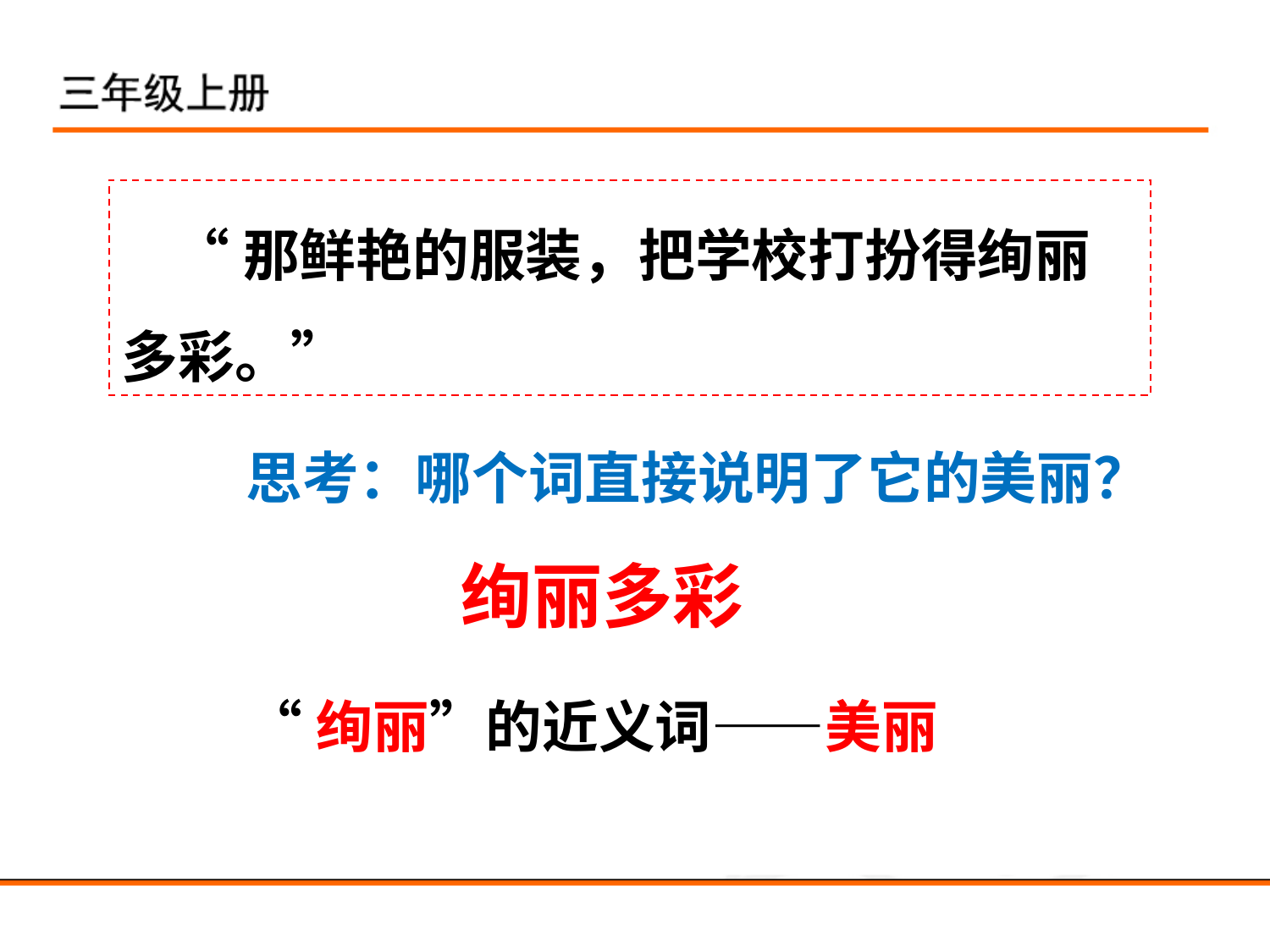

“那鲜艳的服装，把学校打扮得绚丽多彩。”
 思考：哪个词直接说明了它的美丽？
绚丽多彩
“绚丽”的近义词——美丽